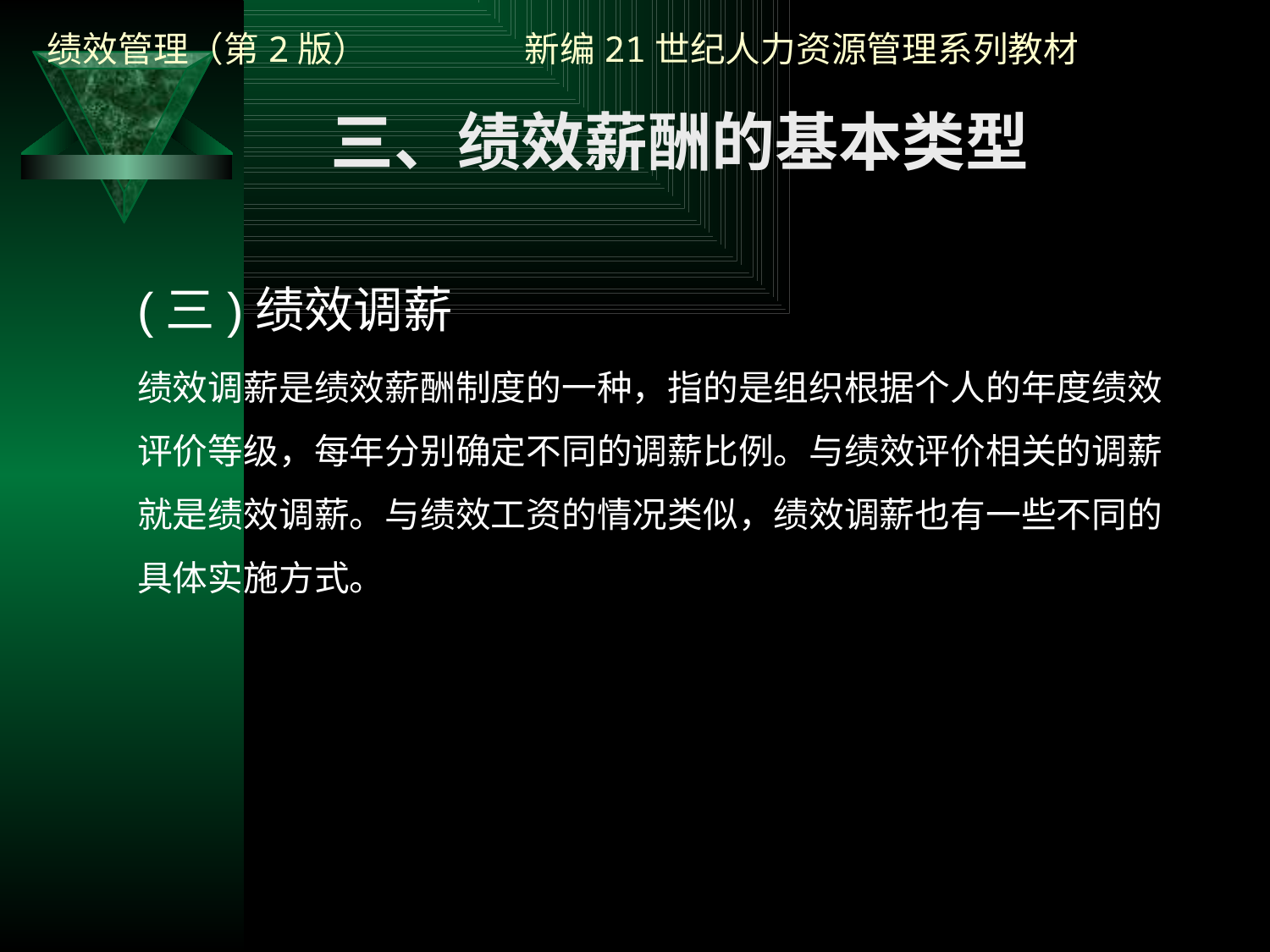

三、绩效薪酬的基本类型
(三)绩效调薪
绩效调薪是绩效薪酬制度的一种，指的是组织根据个人的年度绩效评价等级，每年分别确定不同的调薪比例。与绩效评价相关的调薪就是绩效调薪。与绩效工资的情况类似，绩效调薪也有一些不同的具体实施方式。